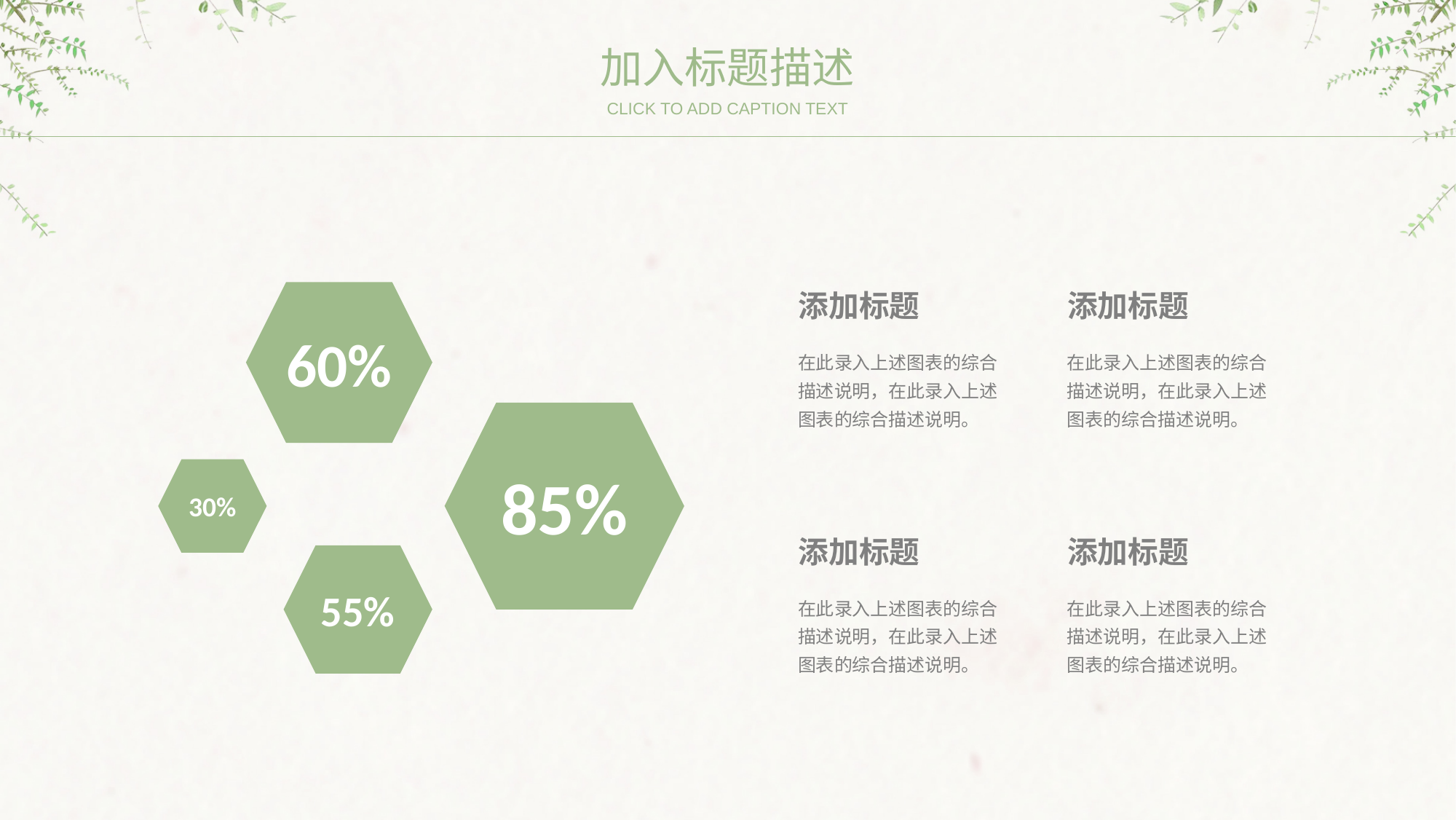

加入标题描述
CLICK TO ADD CAPTION TEXT
添加标题
添加标题
60%
85%
30%
55%
在此录入上述图表的综合描述说明，在此录入上述图表的综合描述说明。
在此录入上述图表的综合描述说明，在此录入上述图表的综合描述说明。
添加标题
添加标题
在此录入上述图表的综合描述说明，在此录入上述图表的综合描述说明。
在此录入上述图表的综合描述说明，在此录入上述图表的综合描述说明。